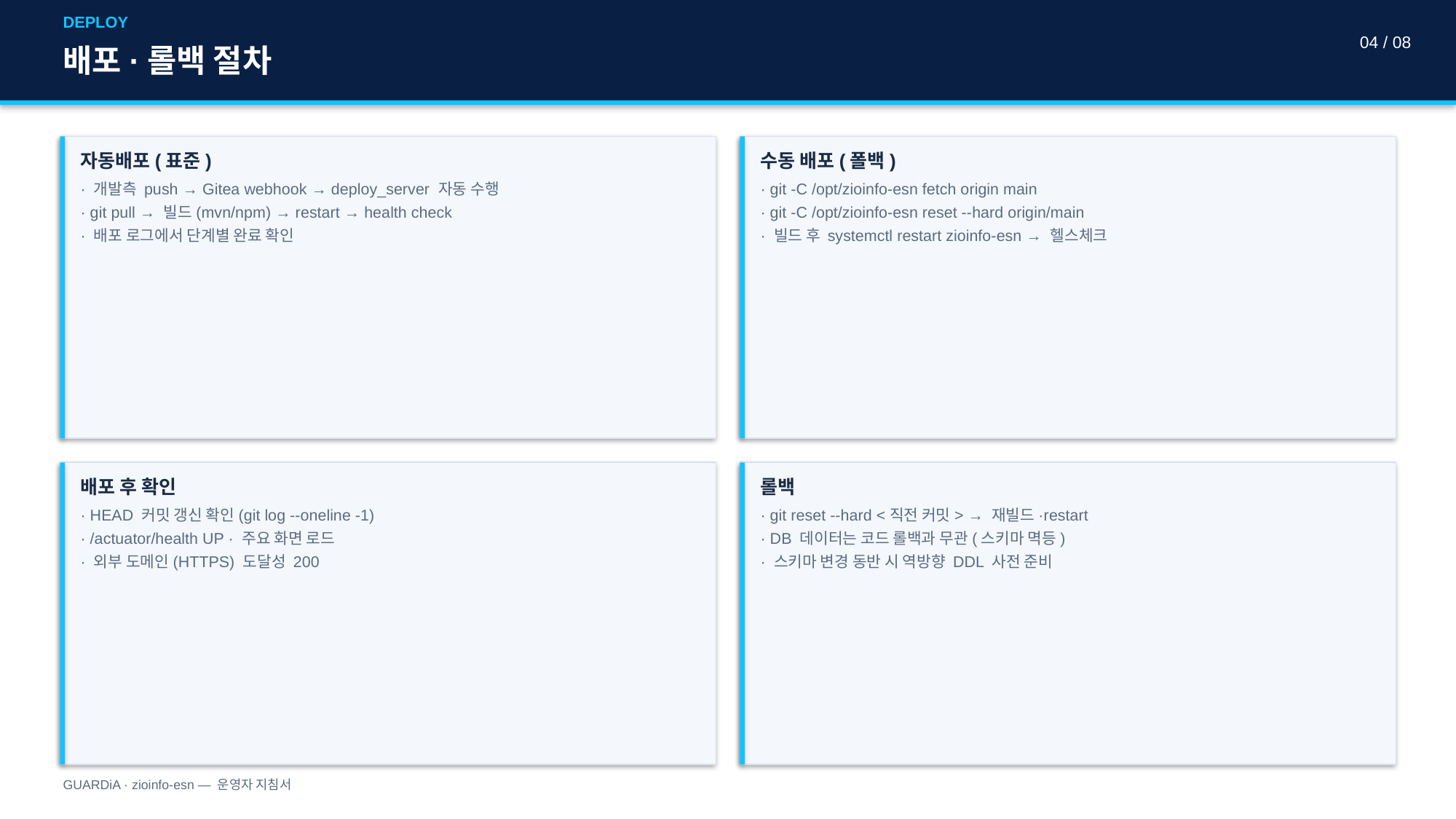

DEPLOY
04 / 08
배포·롤백 절차

자동배포(표준)
· 개발측 push → Gitea webhook → deploy_server 자동 수행
· git pull → 빌드(mvn/npm) → restart → health check
· 배포 로그에서 단계별 완료 확인
수동 배포(폴백)
· git -C /opt/zioinfo-esn fetch origin main
· git -C /opt/zioinfo-esn reset --hard origin/main
· 빌드 후 systemctl restart zioinfo-esn → 헬스체크

배포 후 확인
· HEAD 커밋 갱신 확인(git log --oneline -1)
· /actuator/health UP · 주요 화면 로드
· 외부 도메인(HTTPS) 도달성 200
롤백
· git reset --hard <직전 커밋> → 재빌드·restart
· DB 데이터는 코드 롤백과 무관(스키마 멱등)
· 스키마 변경 동반 시 역방향 DDL 사전 준비
GUARDiA · zioinfo-esn — 운영자 지침서